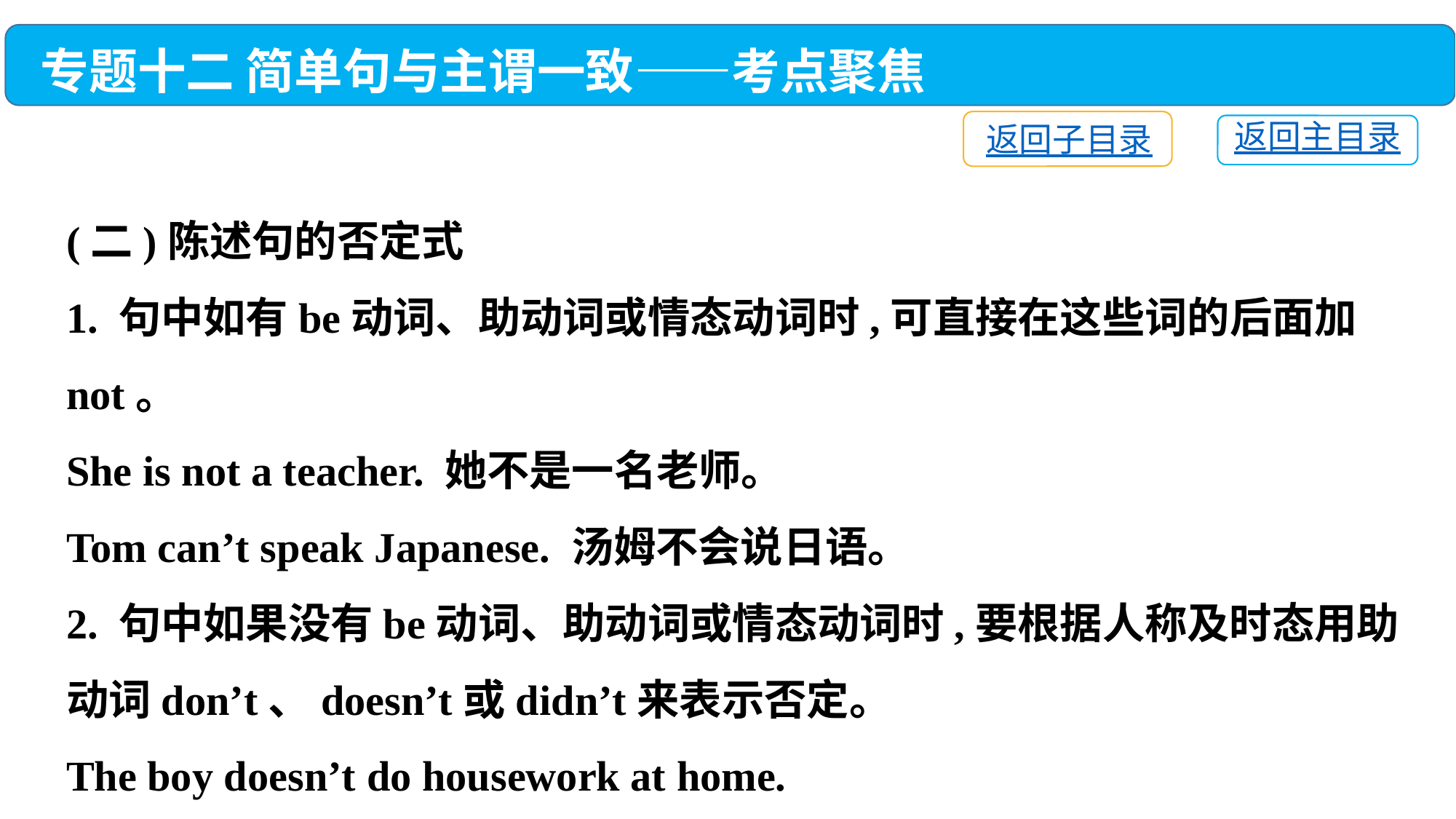

专题十二 简单句与主谓一致——考点聚焦

返回子目录
返回主目录
(二)陈述句的否定式
1. 句中如有be动词、助动词或情态动词时,可直接在这些词的后面加not。
She is not a teacher. 她不是一名老师。
Tom can’t speak Japanese. 汤姆不会说日语。
2. 句中如果没有be动词、助动词或情态动词时,要根据人称及时态用助动词don’t、doesn’t或didn’t来表示否定。
The boy doesn’t do housework at home.
这个男孩在家不做家务。